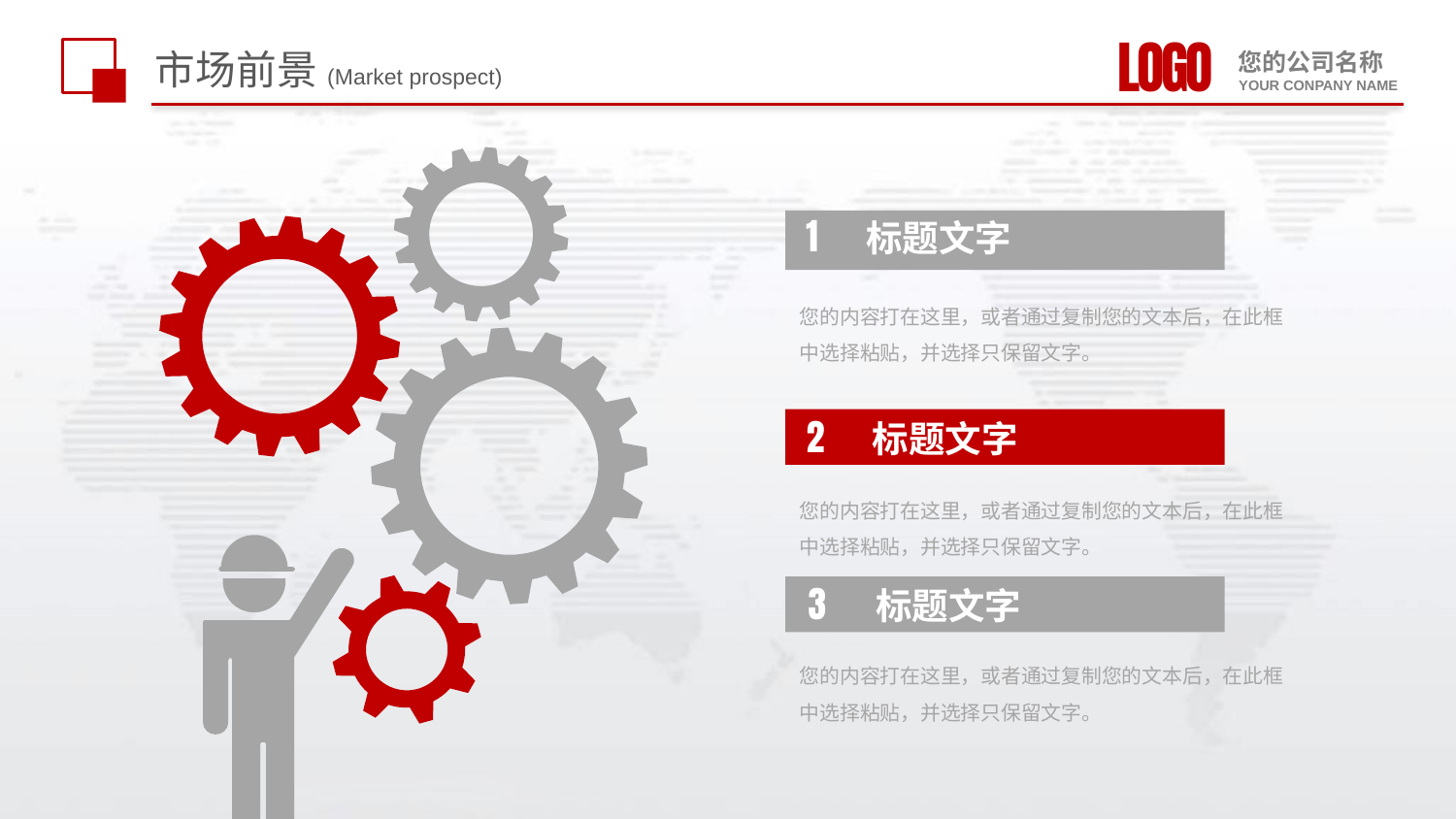

# 市场前景(Market prospect)

1    标题文字

您的内容打在这里，或者通过复制您的文本后，在此框中选择粘贴，并选择只保留文字。

2    标题文字

您的内容打在这里，或者通过复制您的文本后，在此框中选择粘贴，并选择只保留文字。

3    标题文字

您的内容打在这里，或者通过复制您的文本后，在此框中选择粘贴，并选择只保留文字。